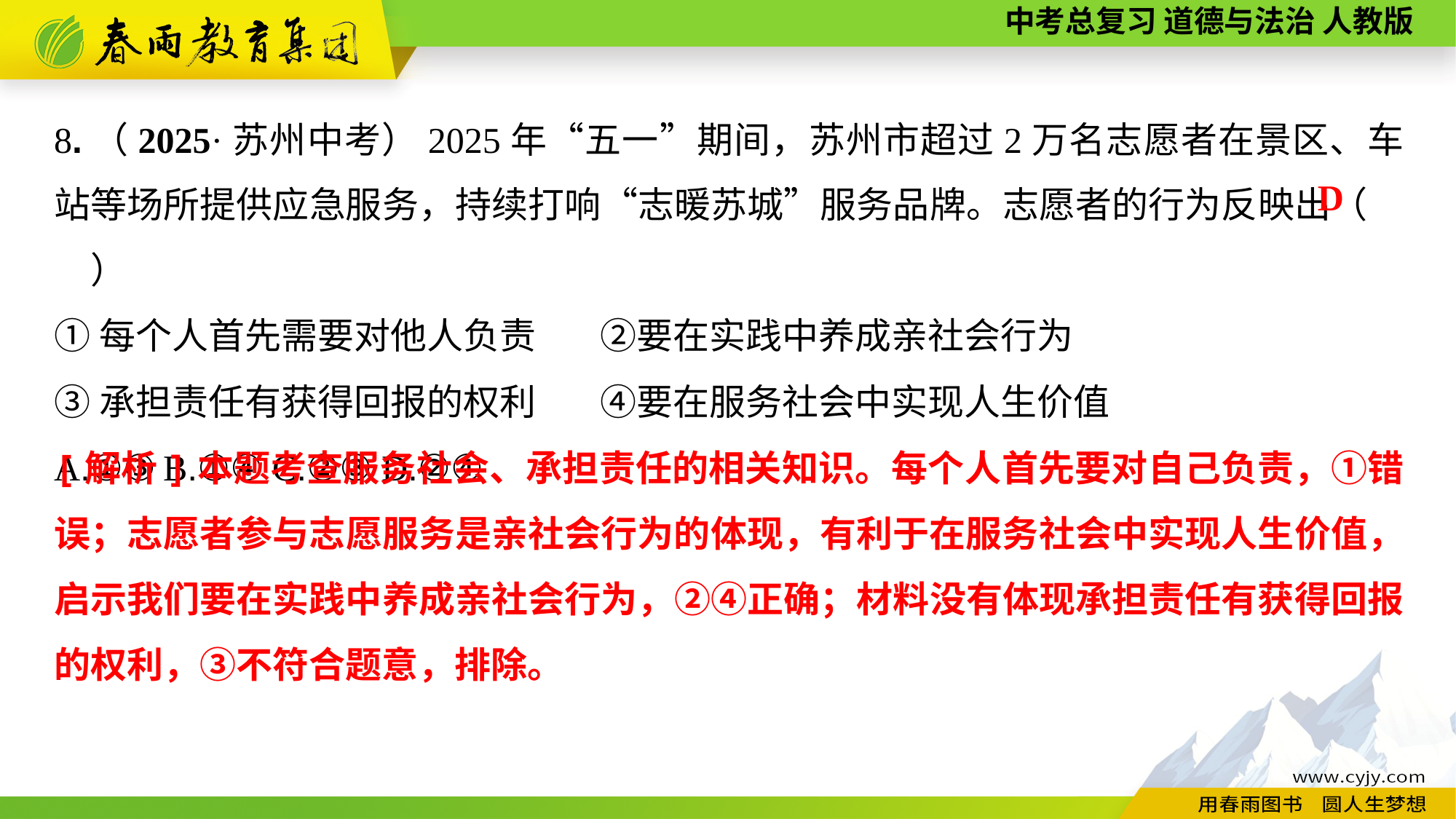

8.（2025·苏州中考）2025年“五一”期间，苏州市超过2万名志愿者在景区、车站等场所提供应急服务，持续打响“志暖苏城”服务品牌。志愿者的行为反映出（　　）
①每个人首先需要对他人负责	②要在实践中养成亲社会行为
③承担责任有获得回报的权利	④要在服务社会中实现人生价值
A.①③	B.①④	C.②③	D.②④
D
[解析]本题考查服务社会、承担责任的相关知识。每个人首先要对自己负责，①错误；志愿者参与志愿服务是亲社会行为的体现，有利于在服务社会中实现人生价值，启示我们要在实践中养成亲社会行为，②④正确；材料没有体现承担责任有获得回报的权利，③不符合题意，排除。